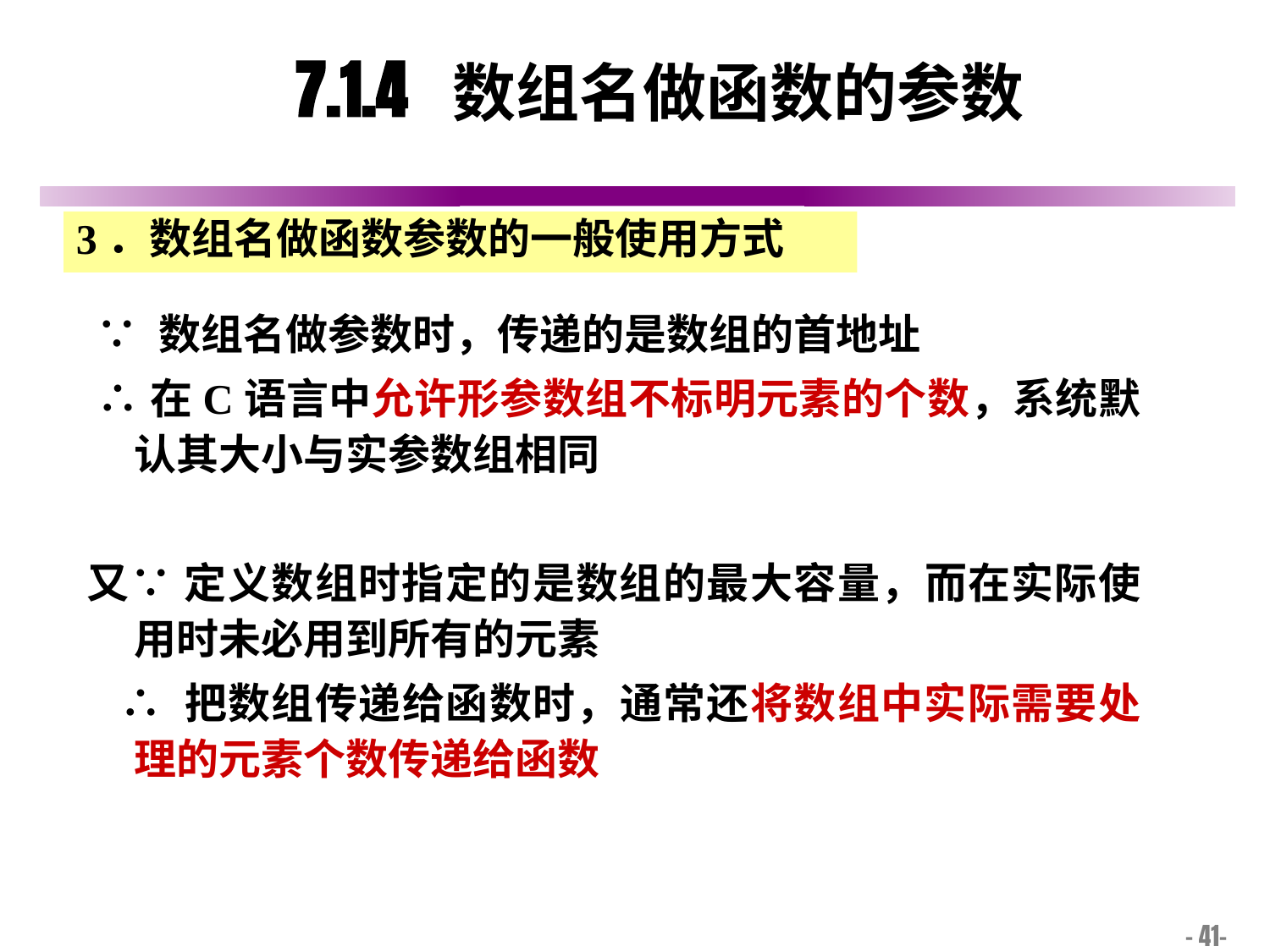

# 7.1.4  数组名做函数的参数
3．数组名做函数参数的一般使用方式
 ∵ 数组名做参数时，传递的是数组的首地址
 ∴在C语言中允许形参数组不标明元素的个数，系统默认其大小与实参数组相同

又∵ 定义数组时指定的是数组的最大容量，而在实际使用时未必用到所有的元素
   ∴ 把数组传递给函数时，通常还将数组中实际需要处理的元素个数传递给函数
 - 41-